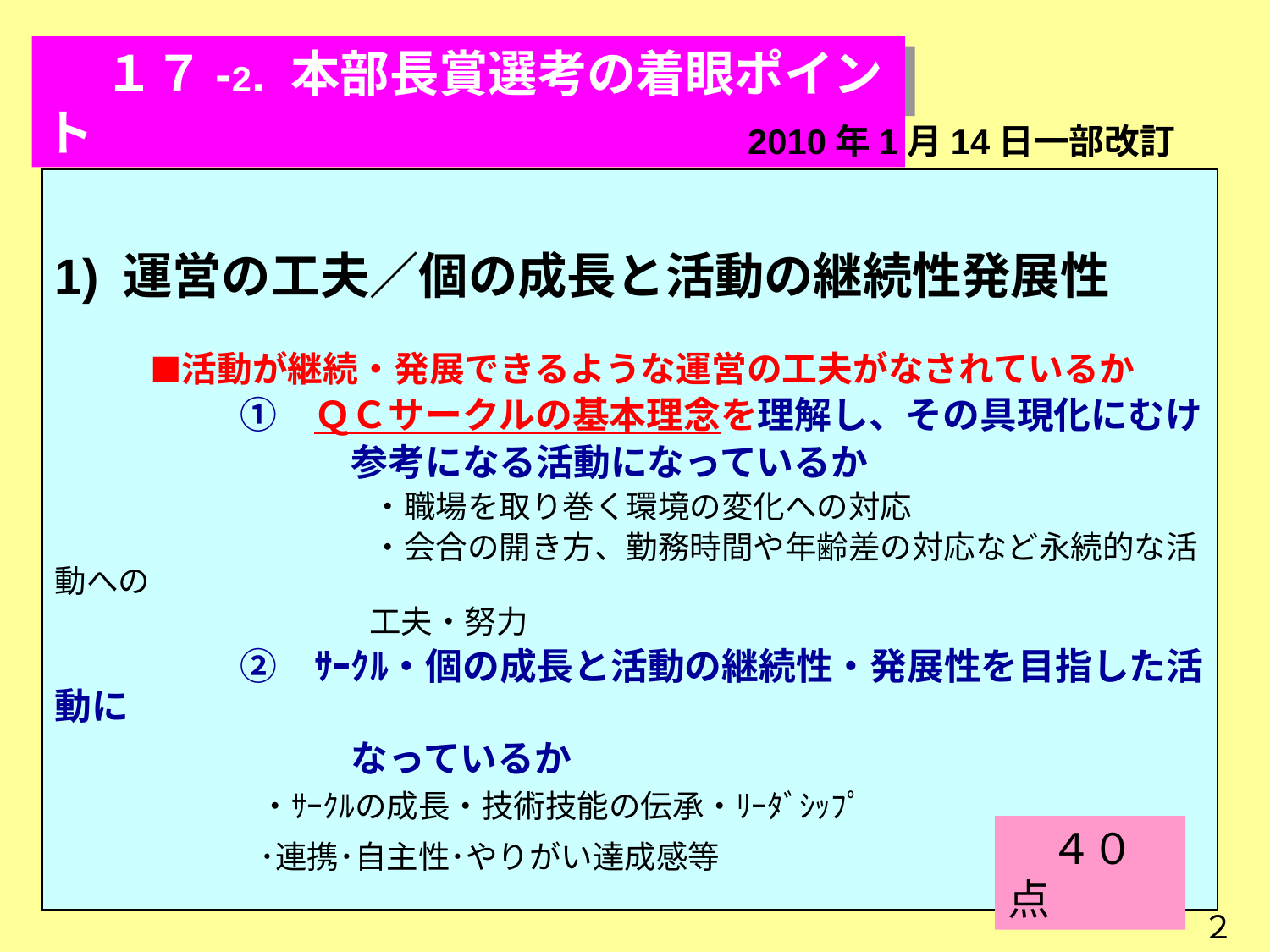

１７-2. 本部長賞選考の着眼ポイント

2010年1月14日一部改訂

1) 運営の工夫／個の成長と活動の継続性発展性

　　　■活動が継続・発展できるような運営の工夫がなされているか
　　　　　①　ＱＣサークルの基本理念を理解し、その具現化にむけ
　　　　　　　　参考になる活動になっているか
　　　　　　　　　　・職場を取り巻く環境の変化への対応
　　　　　　　　　　・会合の開き方、勤務時間や年齢差の対応など永続的な活動への
　　　　　　　　　    工夫・努力
　　　　　②　ｻｰｸﾙ・個の成長と活動の継続性・発展性を目指した活動に
　　　　　　　　なっているか
                      　 ・ｻｰｸﾙの成長・技術技能の伝承・ﾘｰﾀﾞｼｯﾌﾟ
                      　 ･連携･自主性･やりがい達成感等

　４０点
２２